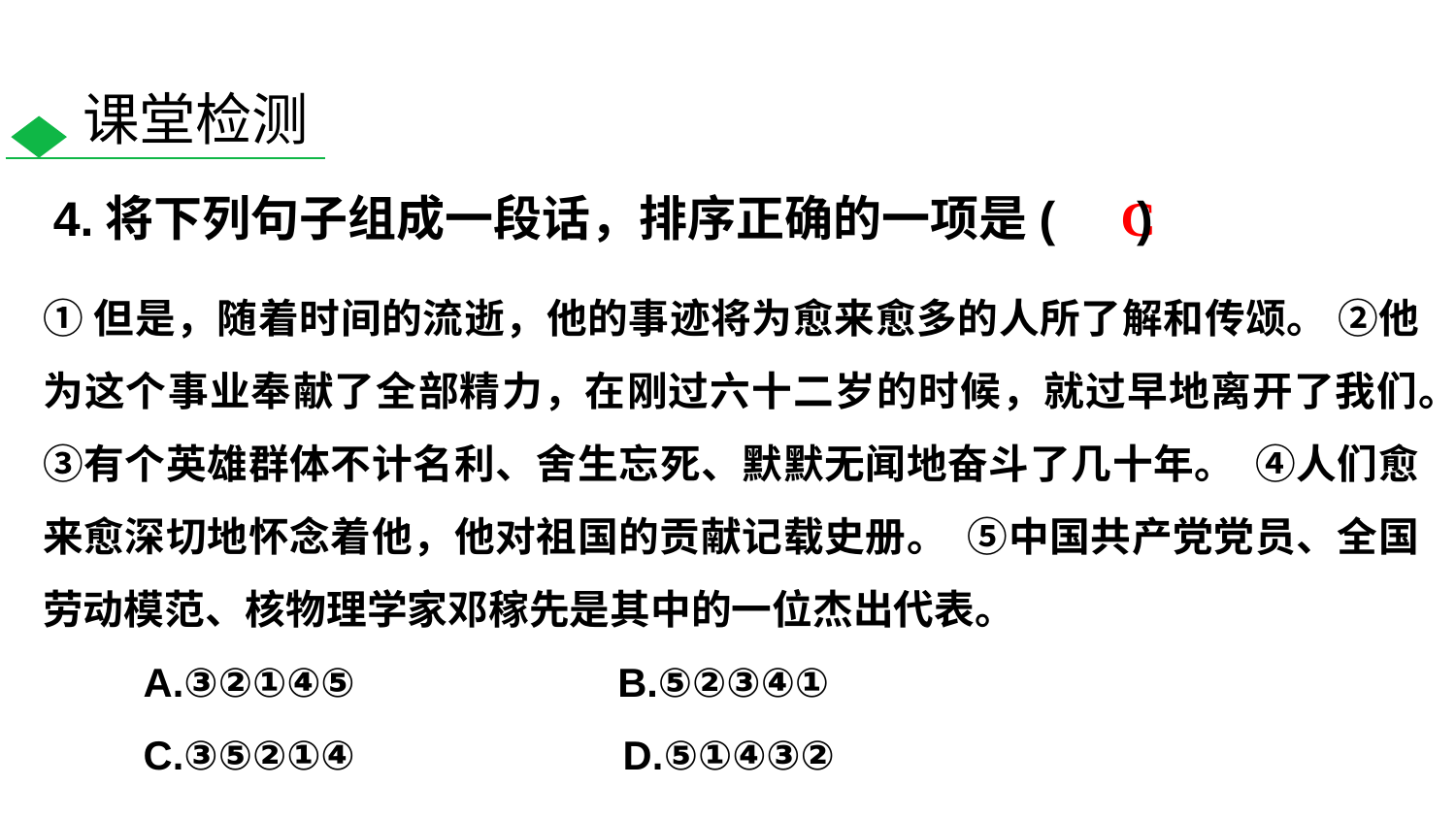

课堂检测

4.将下列句子组成一段话，排序正确的一项是(      )
C
①但是，随着时间的流逝，他的事迹将为愈来愈多的人所了解和传颂。 ②他为这个事业奉献了全部精力，在刚过六十二岁的时候，就过早地离开了我们。③有个英雄群体不计名利、舍生忘死、默默无闻地奋斗了几十年。  ④人们愈来愈深切地怀念着他，他对祖国的贡献记载史册。  ⑤中国共产党党员、全国劳动模范、核物理学家邓稼先是其中的一位杰出代表。
         A.③②①④⑤　　　　　　B.⑤②③④①
         C.③⑤②①④                        D.⑤①④③②